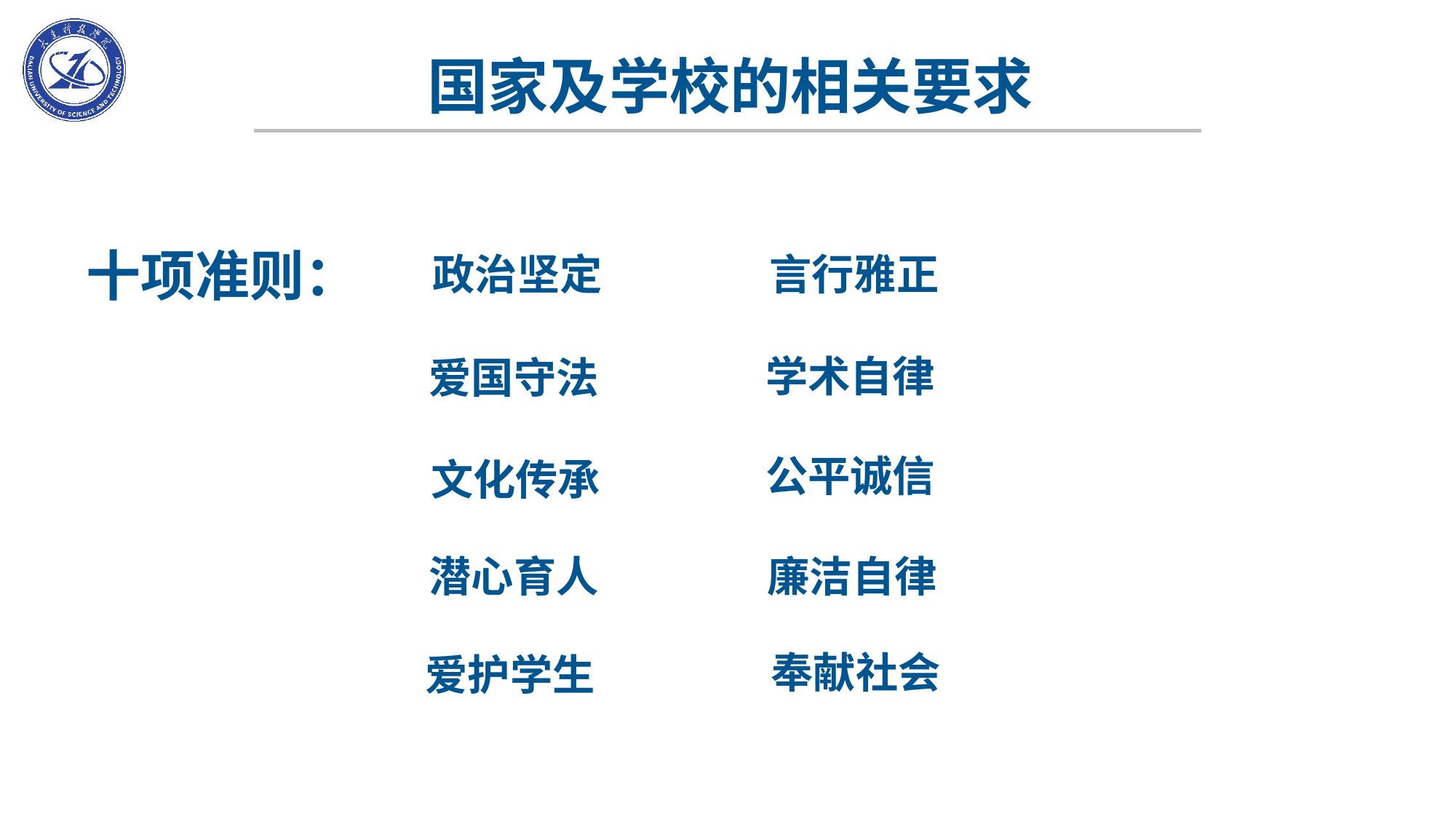

国家及学校的相关要求
十项准则：
政治坚定
言行雅正
学术自律
爱国守法
公平诚信
文化传承
潜心育人
廉洁自律
奉献社会
爱护学生